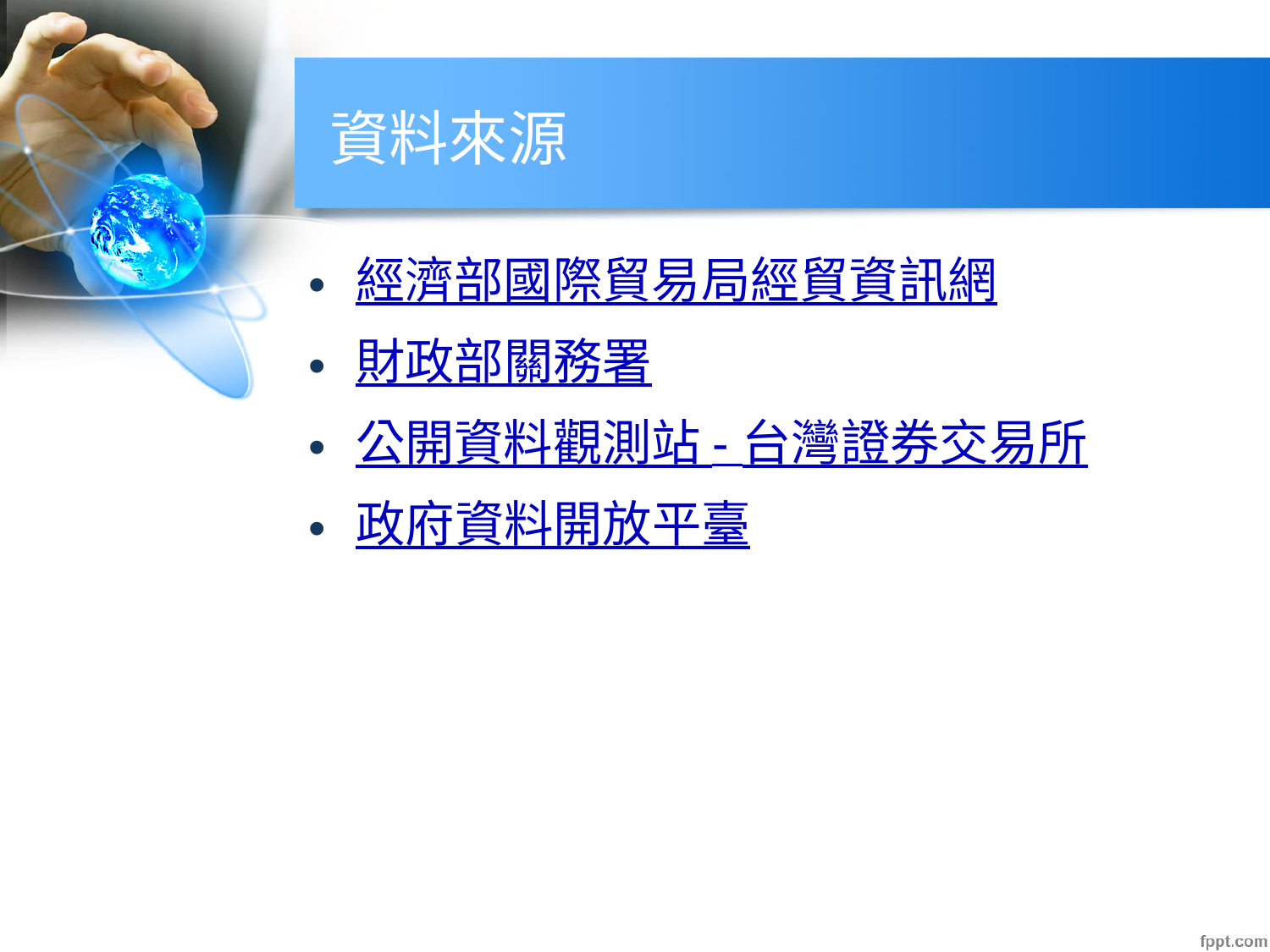

# 資料來源
經濟部國際貿易局經貿資訊網
財政部關務署
公開資料觀測站 - 台灣證券交易所
政府資料開放平臺